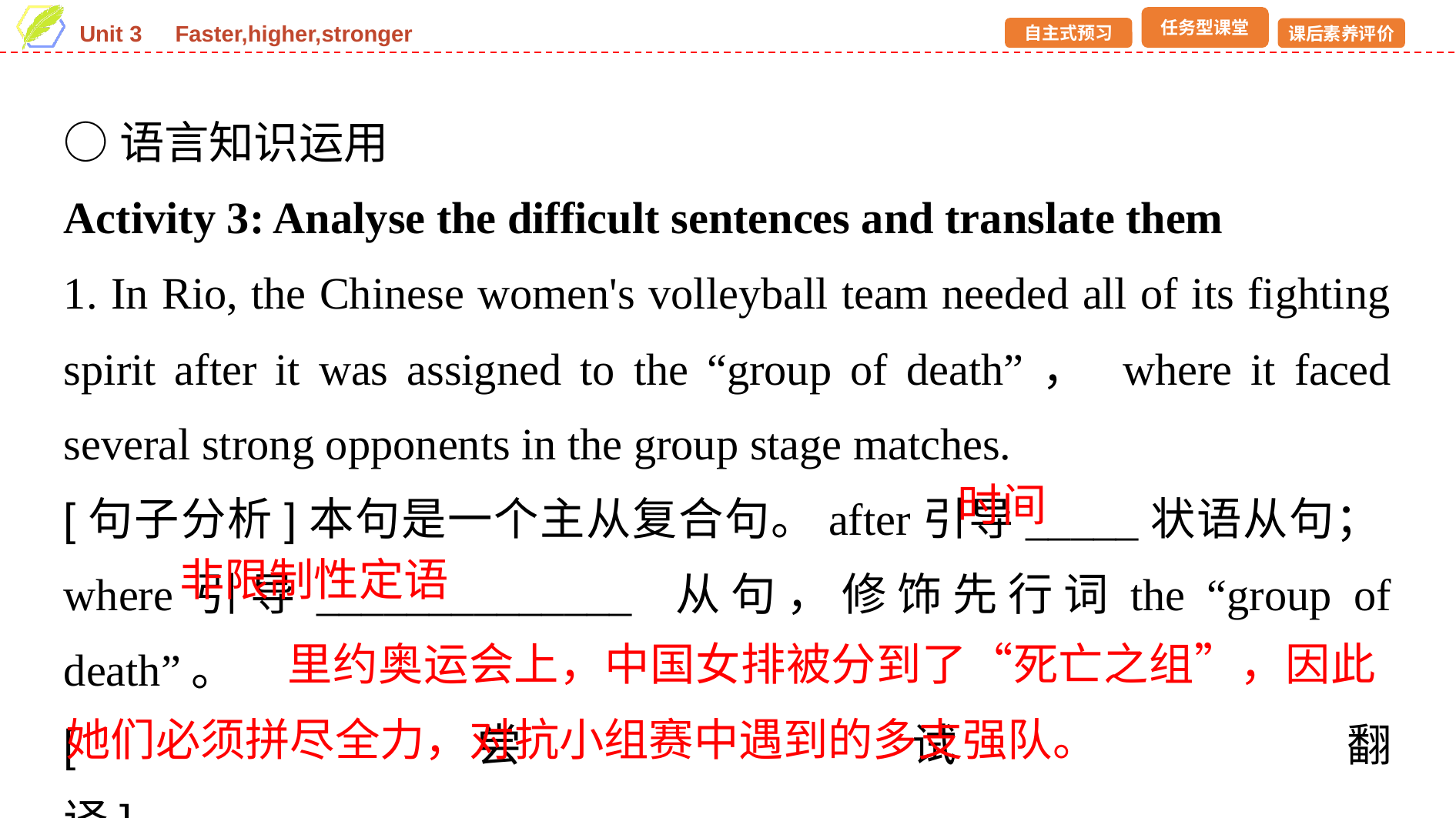

○语言知识运用
Activity 3: Analyse the difficult sentences and translate them
1. In Rio, the Chinese women's volleyball team needed all of its fighting spirit after it was assigned to the “group of death”， where it faced several strong opponents in the group stage matches.
[句子分析]本句是一个主从复合句。after引导_____状语从句；where引导______________ 从句，修饰先行词the “group of death”。
[尝试翻译]_________________________________________________
__________________________________________________________
时间
非限制性定语
                    里约奥运会上，中国女排被分到了“死亡之组”，因此她们必须拼尽全力，对抗小组赛中遇到的多支强队。